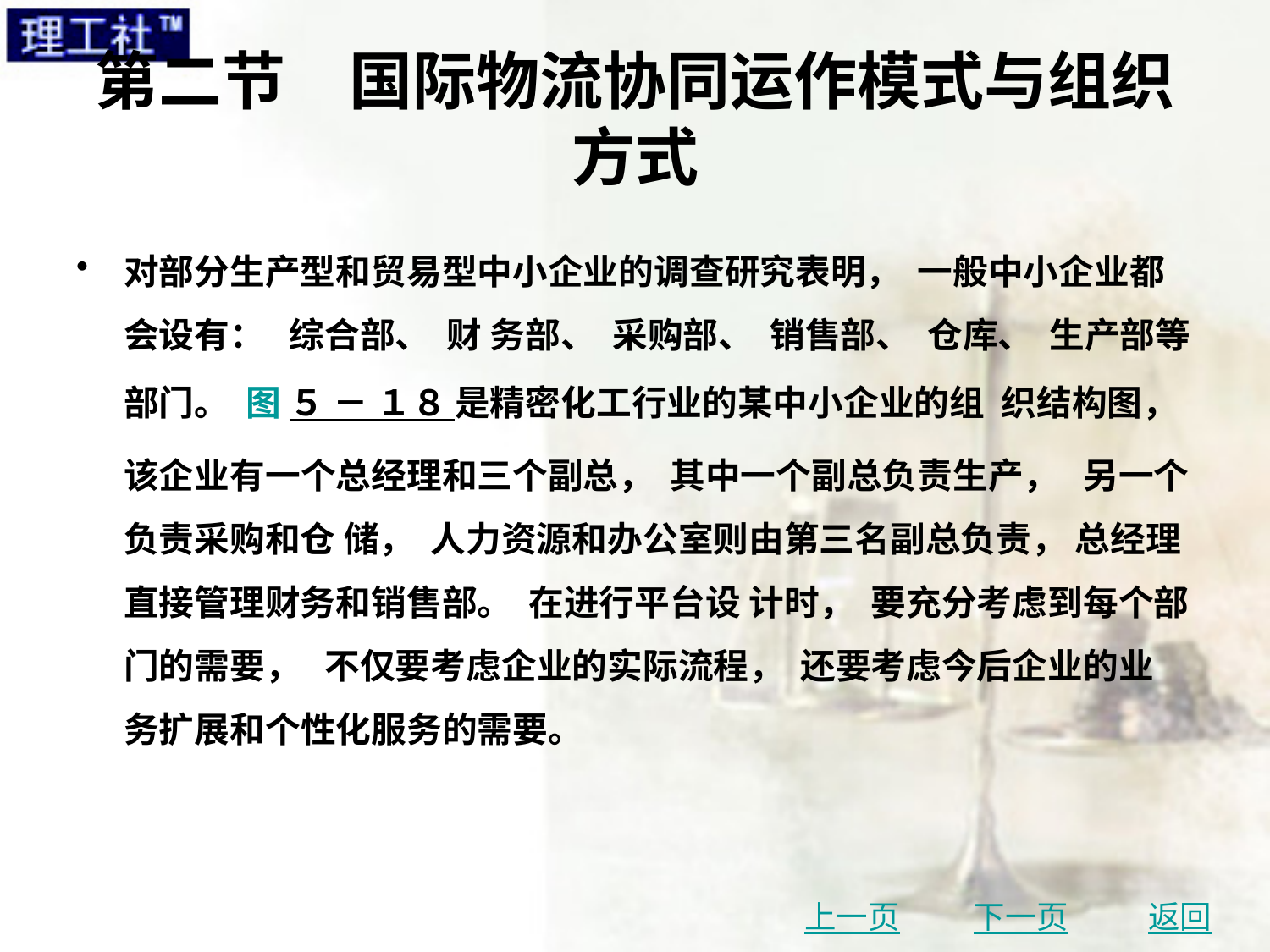

# 第二节　国际物流协同运作模式与组织方式
对部分生产型和贸易型中小企业的调查研究表明，  一般中小企业都会设有：   综合部、  财 务部、  采购部、  销售部、  仓库、  生产部等部门。  图 ５ － １８ 是精密化工行业的某中小企业的组  织结构图，  该企业有一个总经理和三个副总，  其中一个副总负责生产，   另一个负责采购和仓 储，  人力资源和办公室则由第三名副总负责， 总经理直接管理财务和销售部。  在进行平台设 计时，  要充分考虑到每个部门的需要，   不仅要考虑企业的实际流程，  还要考虑今后企业的业 务扩展和个性化服务的需要。

上一页
下一页
返回